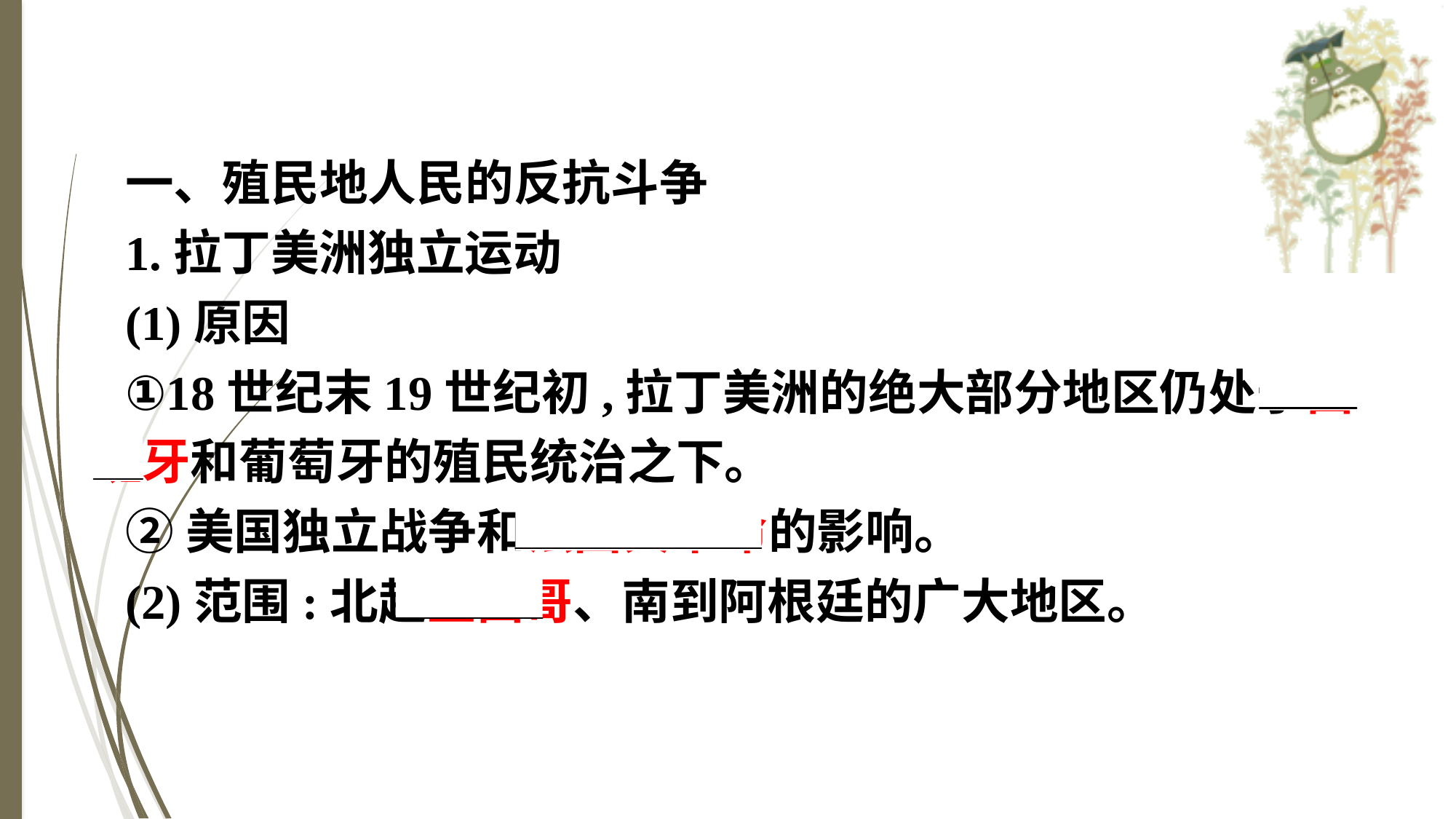

一、殖民地人民的反抗斗争
1.拉丁美洲独立运动
(1)原因
①18世纪末19世纪初,拉丁美洲的绝大部分地区仍处于西班牙和葡萄牙的殖民统治之下。
②美国独立战争和法国大革命的影响。
(2)范围:北起墨西哥、南到阿根廷的广大地区。